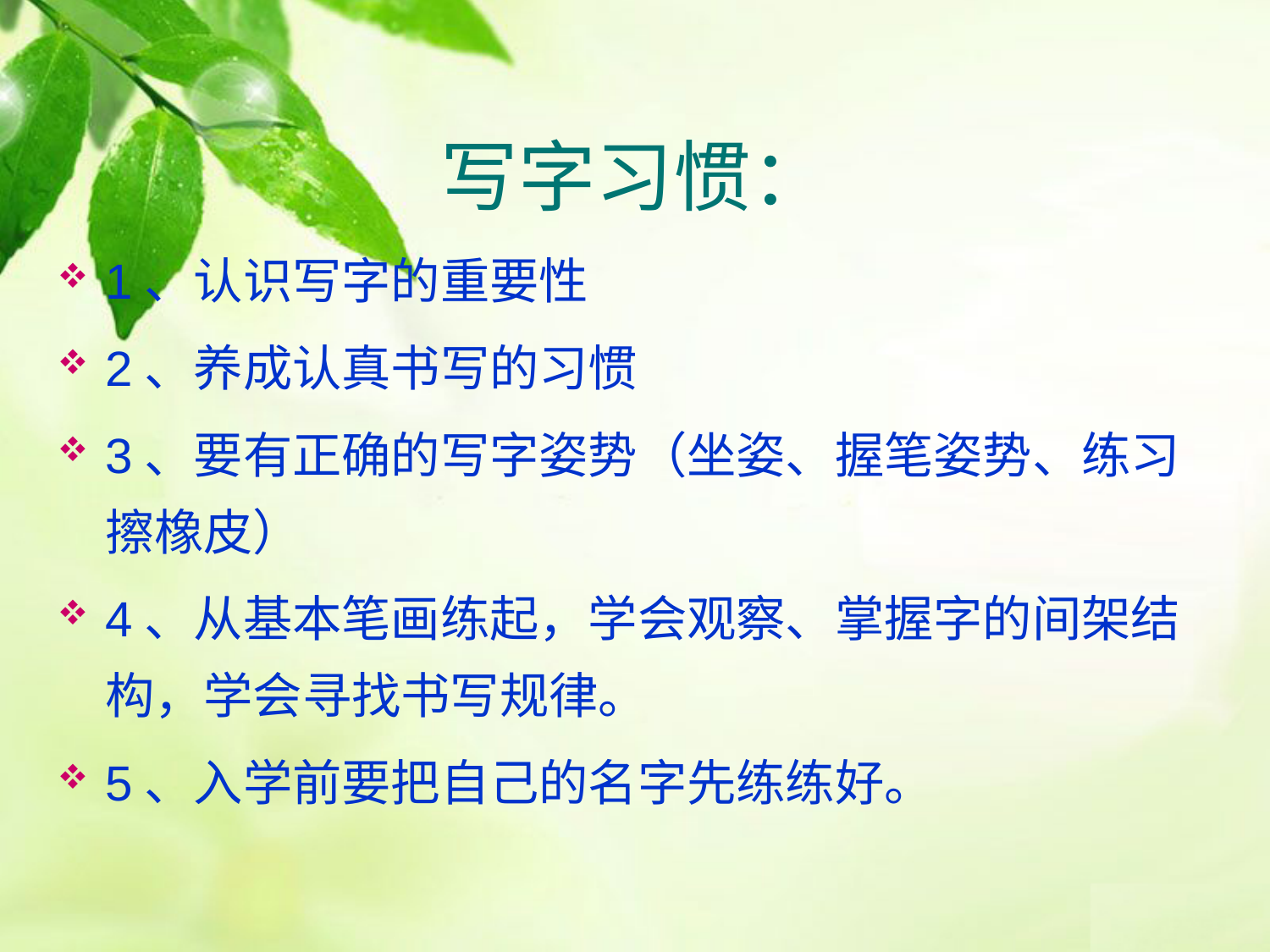

# 写字习惯：
1、认识写字的重要性
2、养成认真书写的习惯
3、要有正确的写字姿势（坐姿、握笔姿势、练习擦橡皮）
4、从基本笔画练起，学会观察、掌握字的间架结构，学会寻找书写规律。
5、入学前要把自己的名字先练练好。